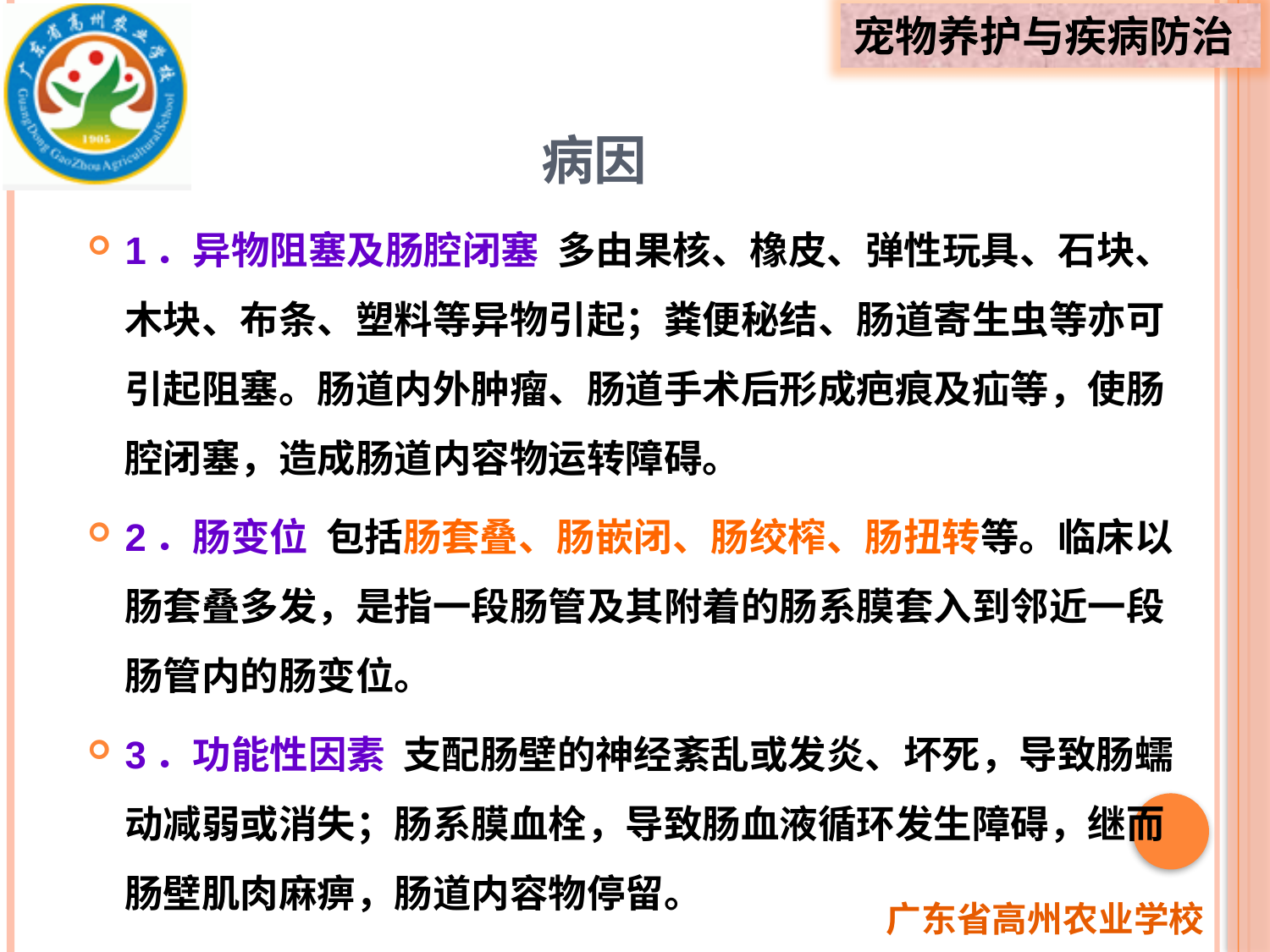

# 病因
1．异物阻塞及肠腔闭塞  多由果核、橡皮、弹性玩具、石块、木块、布条、塑料等异物引起；粪便秘结、肠道寄生虫等亦可引起阻塞。肠道内外肿瘤、肠道手术后形成疤痕及疝等，使肠腔闭塞，造成肠道内容物运转障碍。
2．肠变位  包括肠套叠、肠嵌闭、肠绞榨、肠扭转等。临床以肠套叠多发，是指一段肠管及其附着的肠系膜套入到邻近一段肠管内的肠变位。
3．功能性因素  支配肠壁的神经紊乱或发炎、坏死，导致肠蠕动减弱或消失；肠系膜血栓，导致肠血液循环发生障碍，继而肠壁肌肉麻痹，肠道内容物停留。